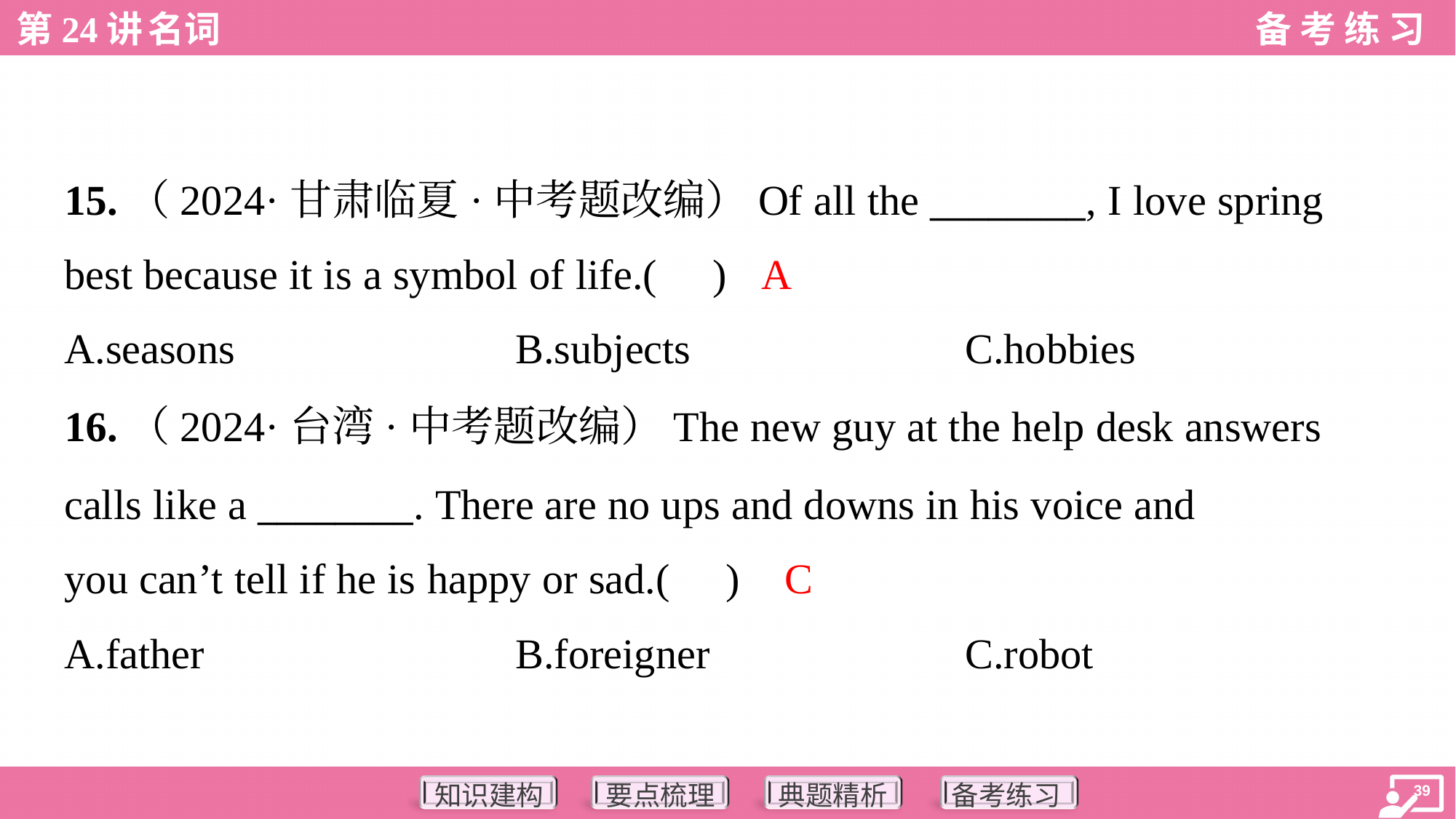

15.（2024·甘肃临夏·中考题改编）Of all the ________, I love spring
best because it is a symbol of life.(     )
A
A.seasons	B.subjects	C.hobbies
16.（2024·台湾·中考题改编）The new guy at the help desk answers
calls like a ________. There are no ups and downs in his voice and
you can’t tell if he is happy or sad.(     )
C
A.father	B.foreigner	C.robot